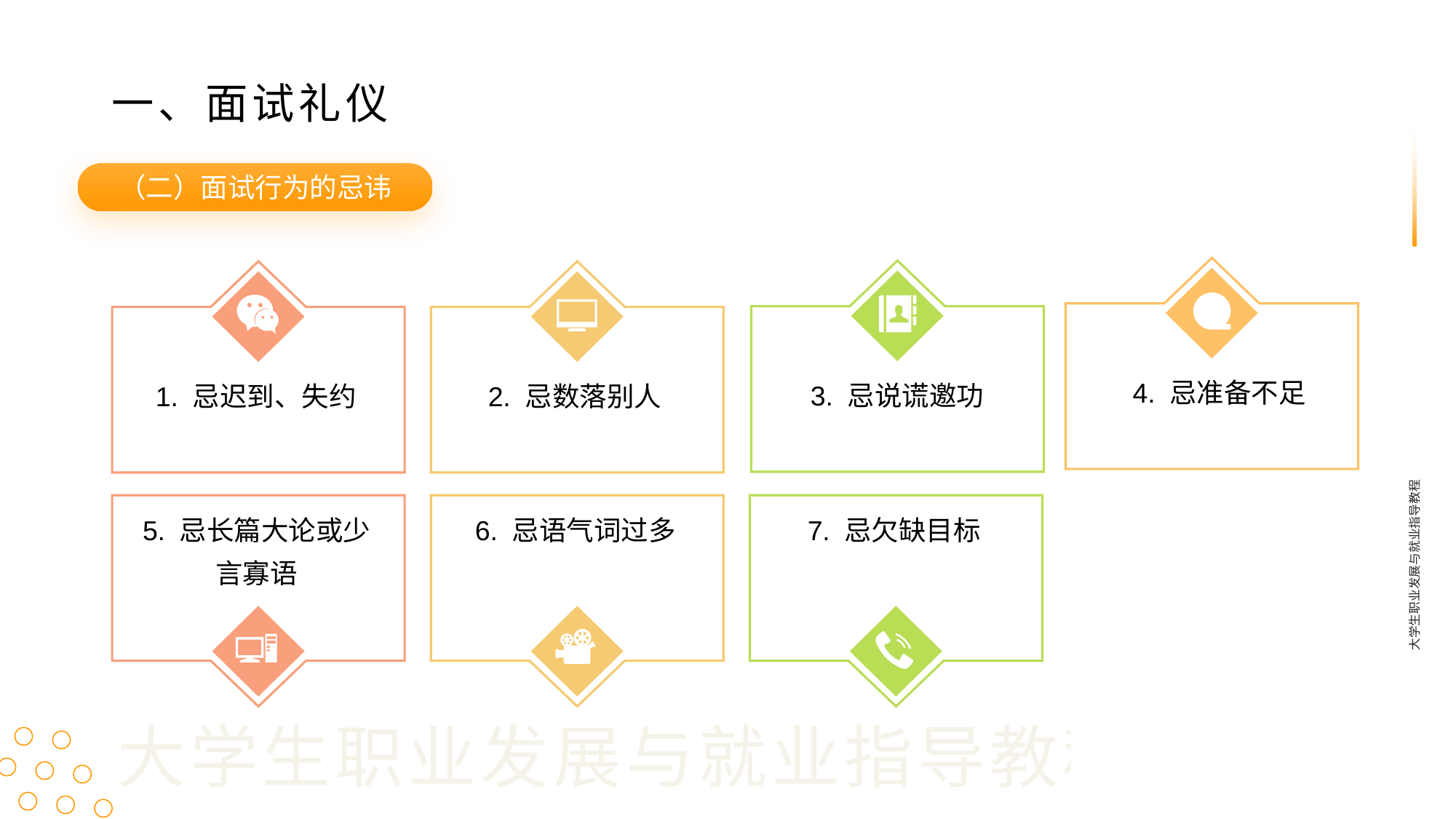

一、面试礼仪

（二）面试行为的忌讳

4. 忌准备不足

3. 忌说谎邀功

1. 忌迟到、失约

2. 忌数落别人

大学生职业发展与就业指导教程

5. 忌长篇大论或少言寡语

6. 忌语气词过多

7. 忌欠缺目标

大学生职业发展与就业指导教程